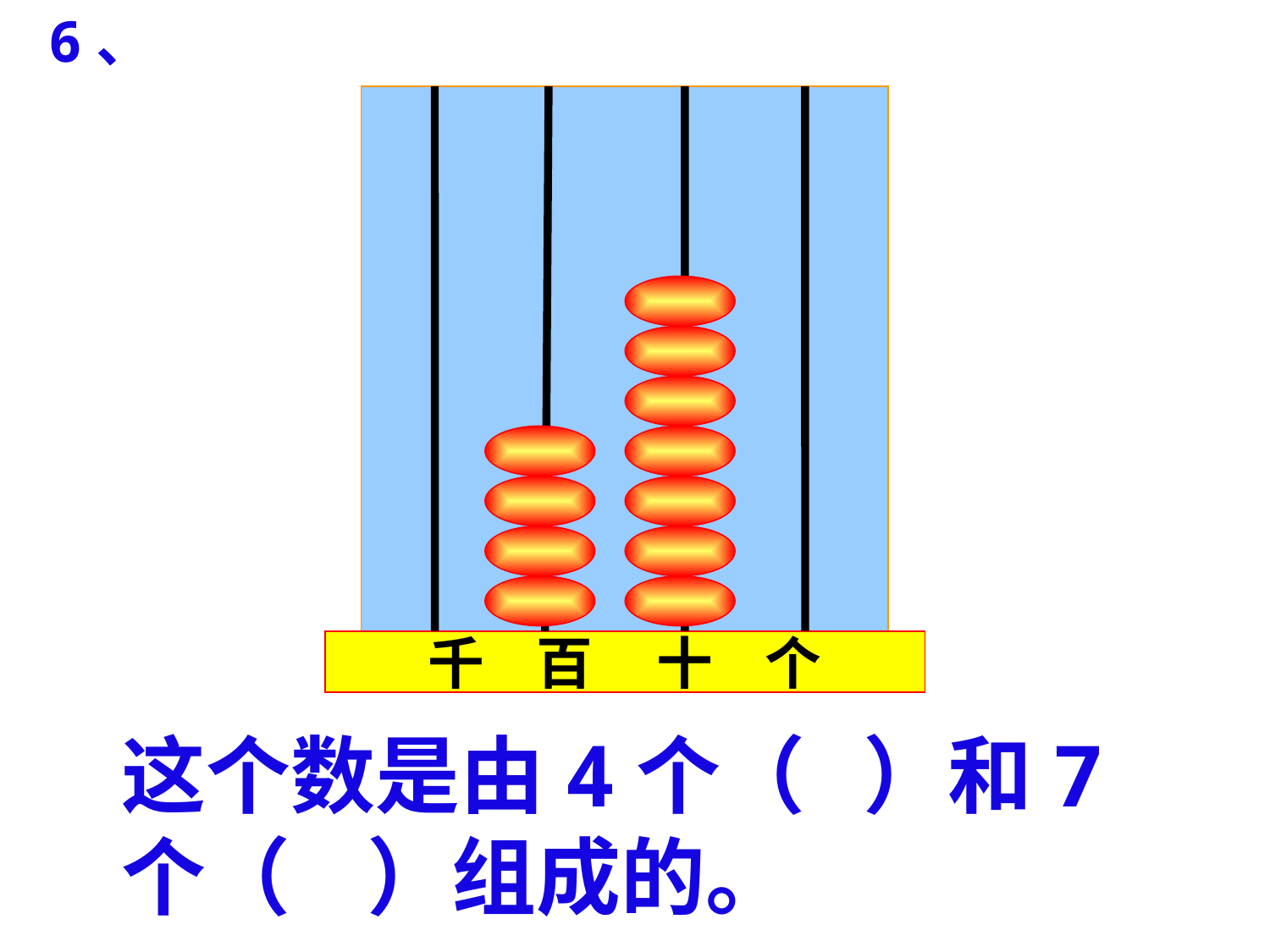

6、

  千    百     十    个

这个数是由4个（   ）和7
个（    ）组成的。